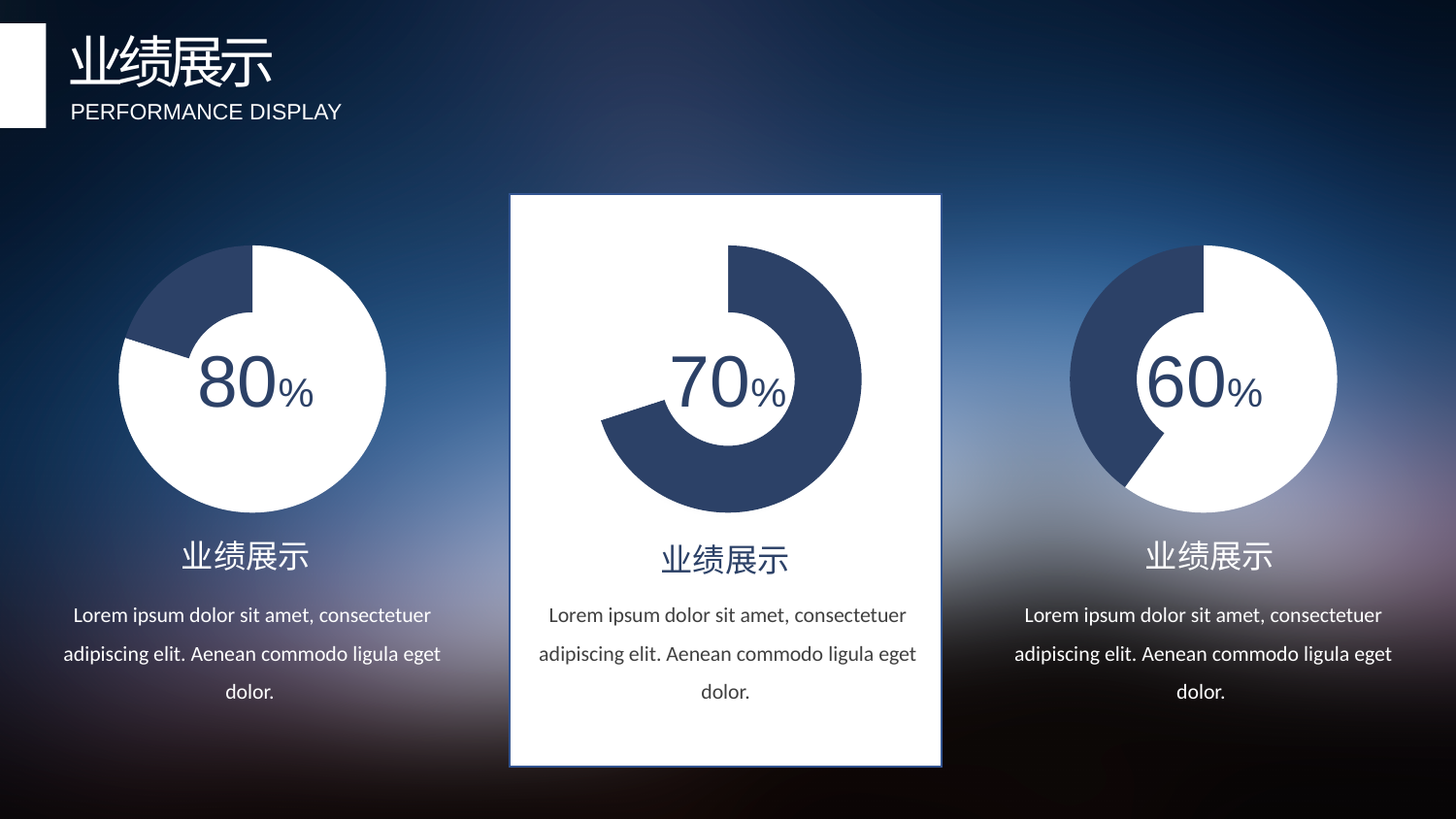

业绩展示

PERFORMANCE DISPLAY

### Chart

| Category | 销售额 |
|---|---|
| 第一季度 | 8.0 |
| 第二季度 | 2.0 |
80%

### Chart

| Category | 销售额 |
|---|---|
| 第一季度 | 7.0 |
| 第二季度 | 3.0 |
70%

### Chart

| Category | 销售额 |
|---|---|
| 第一季度 | 6.0 |
| 第二季度 | 4.0 |
60%

业绩展示
业绩展示
业绩展示
Lorem ipsum dolor sit amet, consectetuer adipiscing elit. Aenean commodo ligula eget dolor.
Lorem ipsum dolor sit amet, consectetuer adipiscing elit. Aenean commodo ligula eget dolor.
Lorem ipsum dolor sit amet, consectetuer adipiscing elit. Aenean commodo ligula eget dolor.